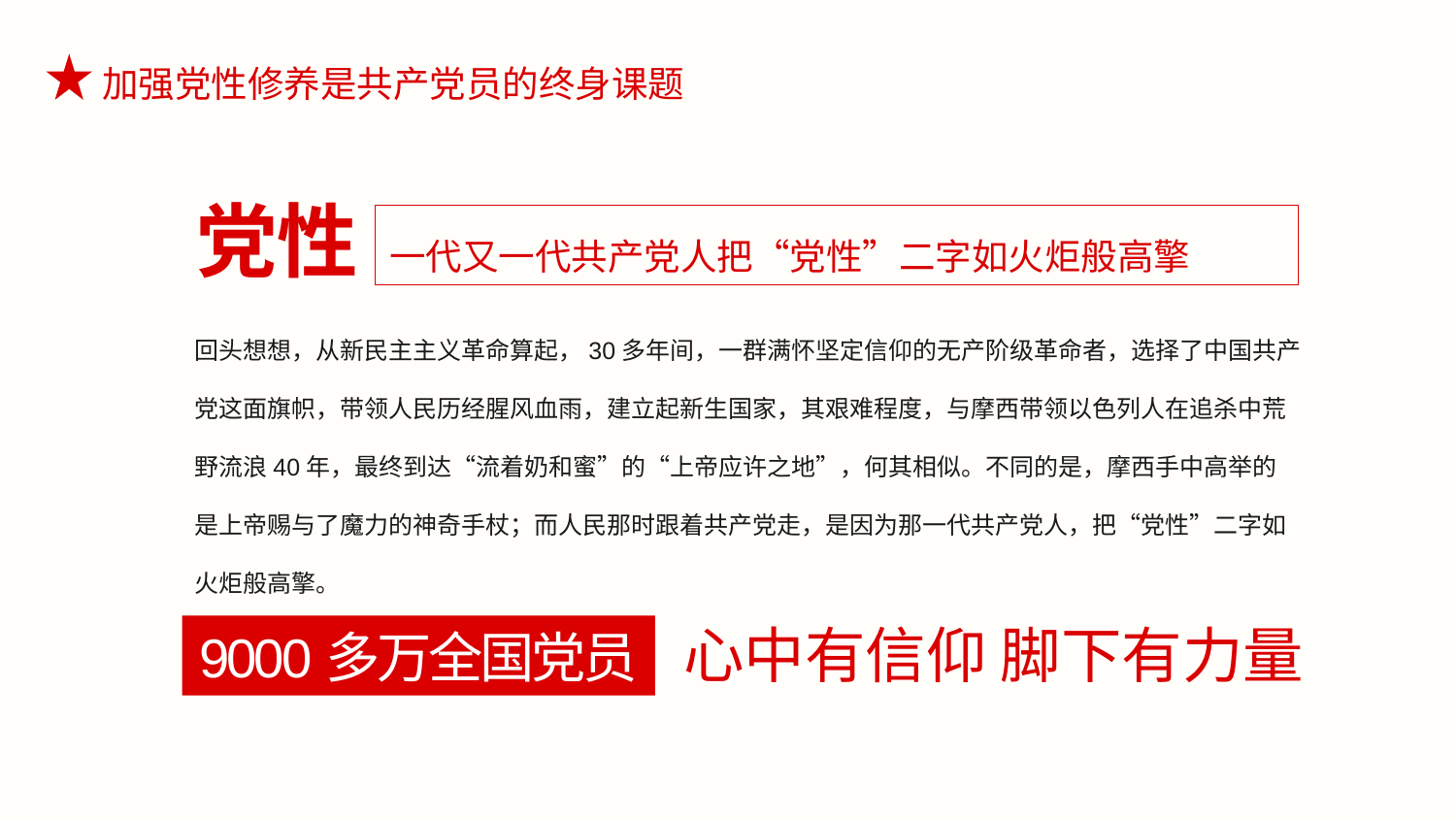

党性
一代又一代共产党人把“党性”二字如火炬般高擎
回头想想，从新民主主义革命算起，30多年间，一群满怀坚定信仰的无产阶级革命者，选择了中国共产党这面旗帜，带领人民历经腥风血雨，建立起新生国家，其艰难程度，与摩西带领以色列人在追杀中荒野流浪40年，最终到达“流着奶和蜜”的“上帝应许之地”，何其相似。不同的是，摩西手中高举的
是上帝赐与了魔力的神奇手杖；而人民那时跟着共产党走，是因为那一代共产党人，把“党性”二字如火炬般高擎。
9000多万全国党员
心中有信仰 脚下有力量